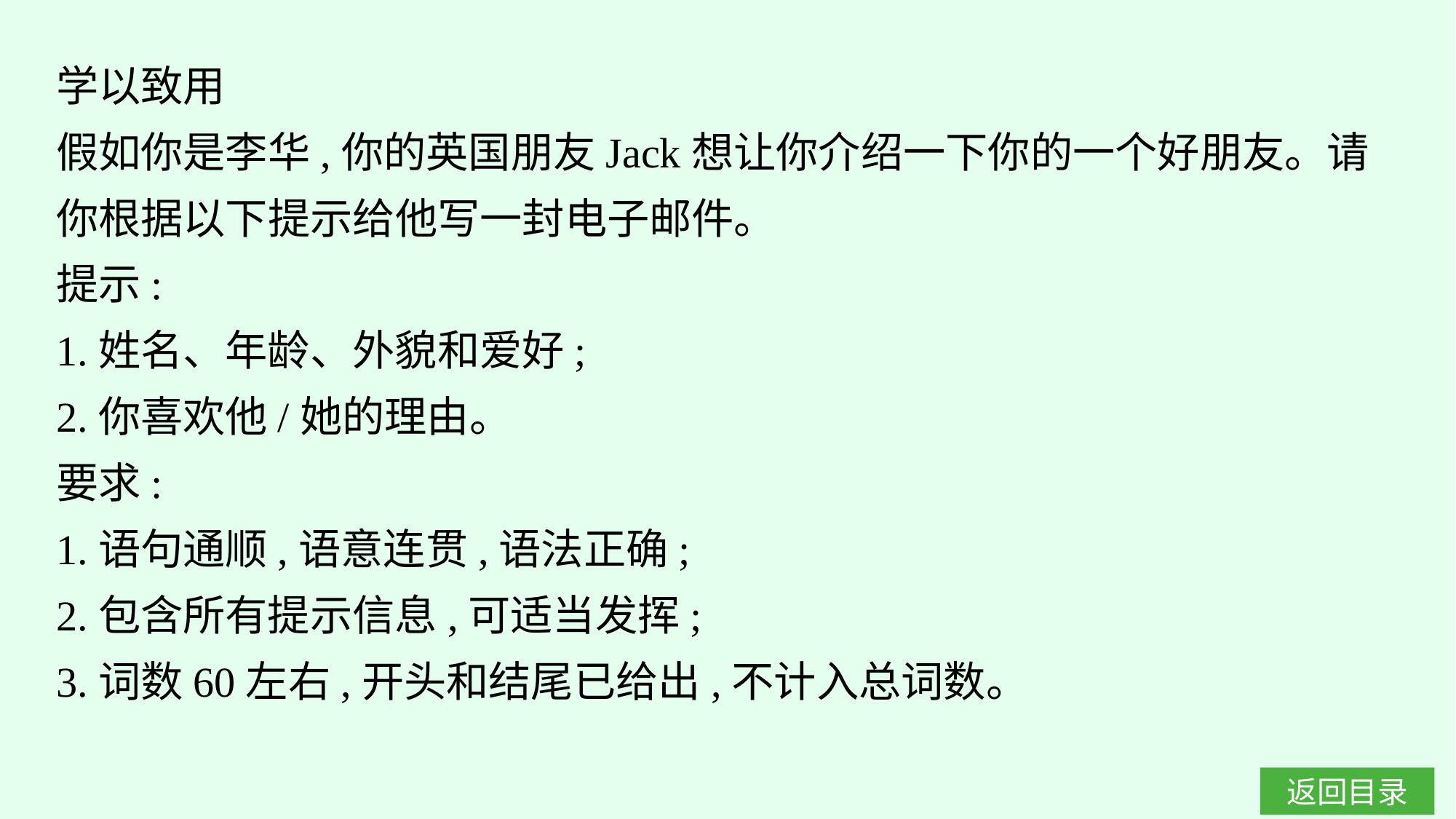

学以致用
假如你是李华,你的英国朋友Jack想让你介绍一下你的一个好朋友。请你根据以下提示给他写一封电子邮件。
提示:
1.姓名、年龄、外貌和爱好;
2.你喜欢他/她的理由。
要求:
1.语句通顺,语意连贯,语法正确;
2.包含所有提示信息,可适当发挥;
3.词数60左右,开头和结尾已给出,不计入总词数。